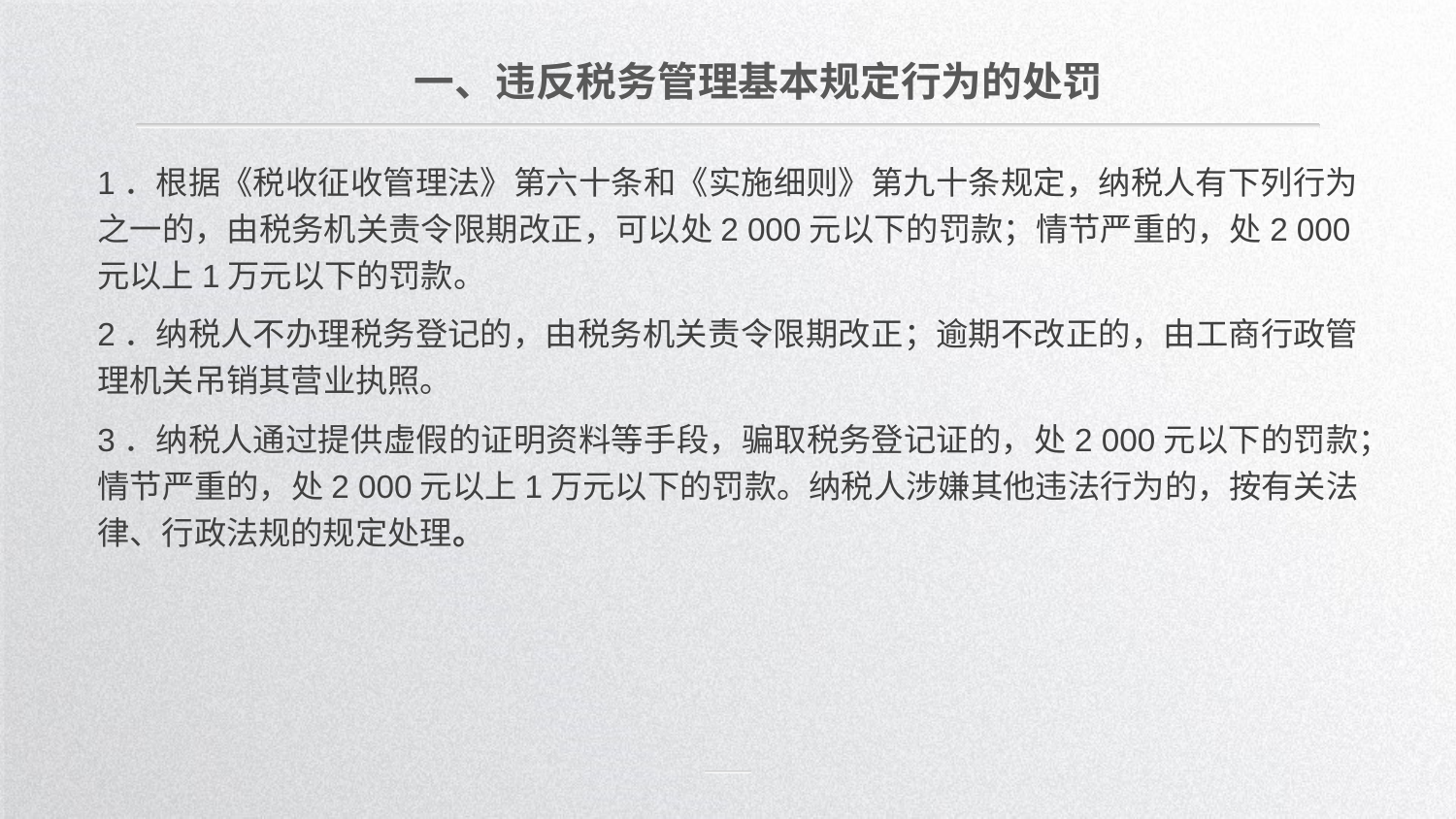

一、违反税务管理基本规定行为的处罚
1．根据《税收征收管理法》第六十条和《实施细则》第九十条规定，纳税人有下列行为之一的，由税务机关责令限期改正，可以处2 000元以下的罚款；情节严重的，处2 000元以上1万元以下的罚款。
2．纳税人不办理税务登记的，由税务机关责令限期改正；逾期不改正的，由工商行政管理机关吊销其营业执照。
3．纳税人通过提供虚假的证明资料等手段，骗取税务登记证的，处2 000元以下的罚款；情节严重的，处2 000元以上1万元以下的罚款。纳税人涉嫌其他违法行为的，按有关法律、行政法规的规定处理。